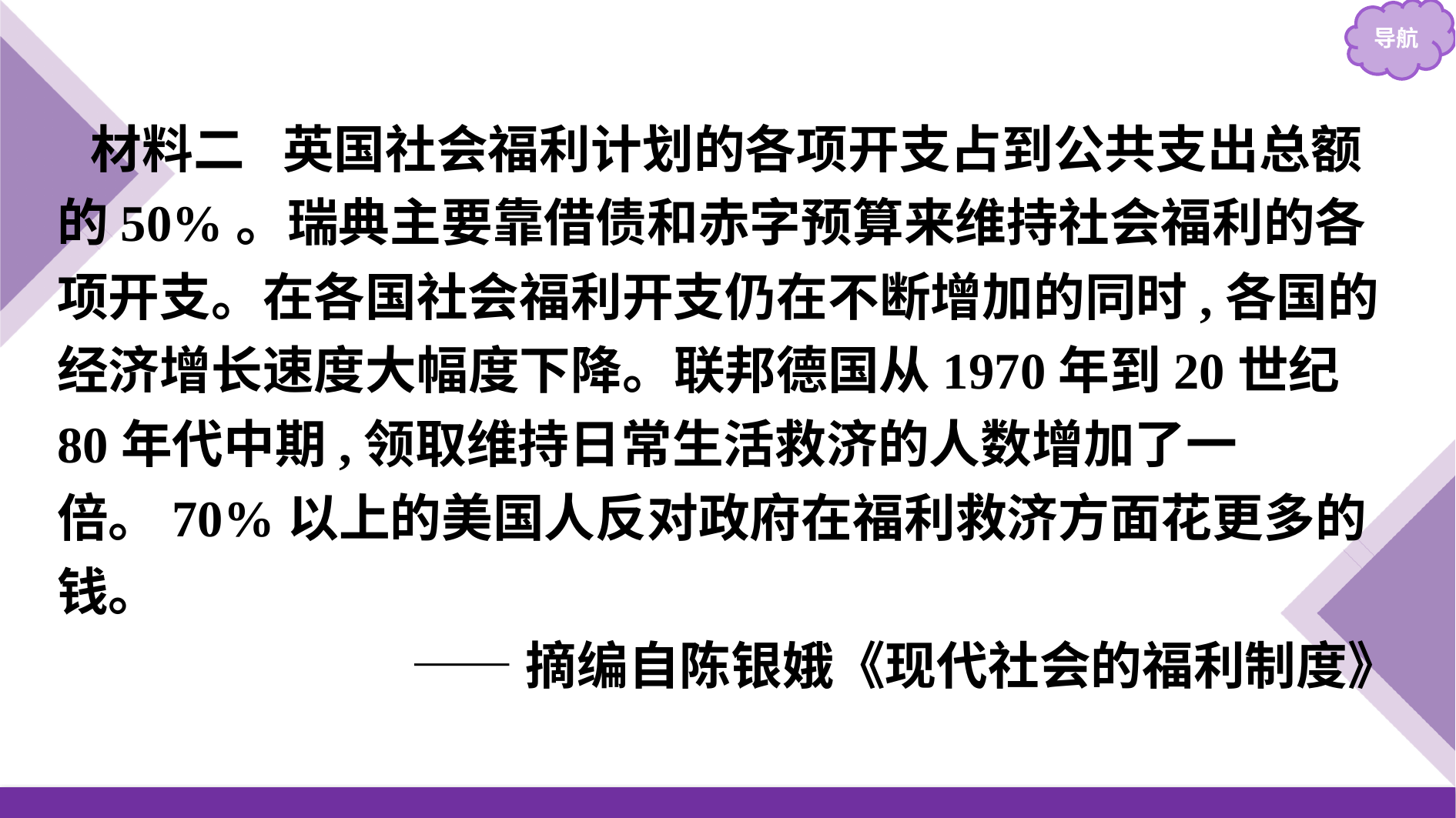

材料二   英国社会福利计划的各项开支占到公共支出总额的50%。瑞典主要靠借债和赤字预算来维持社会福利的各项开支。在各国社会福利开支仍在不断增加的同时,各国的经济增长速度大幅度下降。联邦德国从1970年到20世纪80年代中期,领取维持日常生活救济的人数增加了一倍。70%以上的美国人反对政府在福利救济方面花更多的钱。
——摘编自陈银娥《现代社会的福利制度》